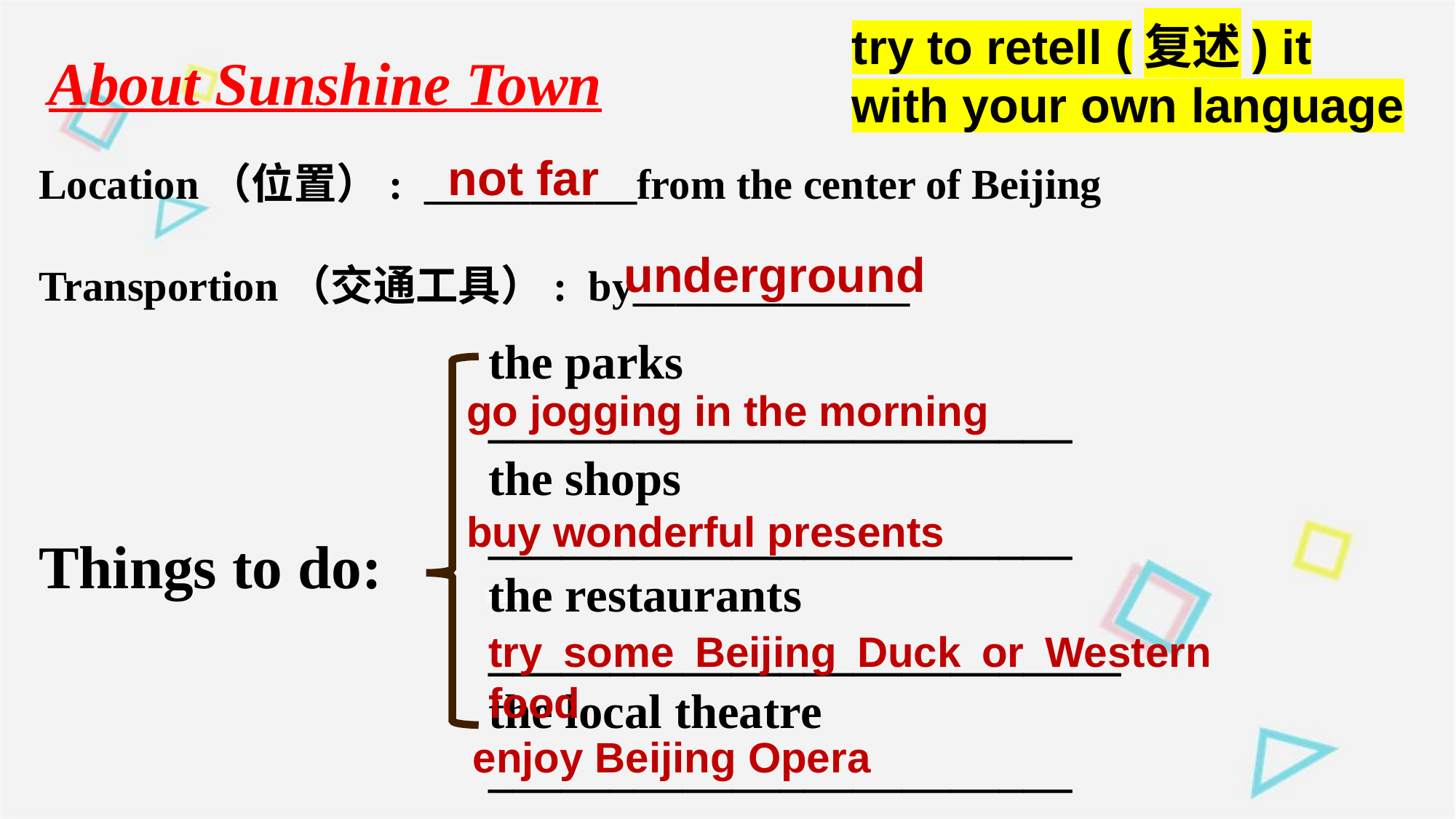

try to retell (复述) it with your own language
About Sunshine Town
not far
Location（位置）:  __________from the center of Beijing

Transportion（交通工具）:  by_____________

Things to do:
underground
the parks                  ________________________
the shops                ________________________
the restaurants      __________________________
the local theatre   ________________________

go jogging in the morning
buy wonderful presents
try some Beijing Duck or Western food
enjoy Beijing Opera